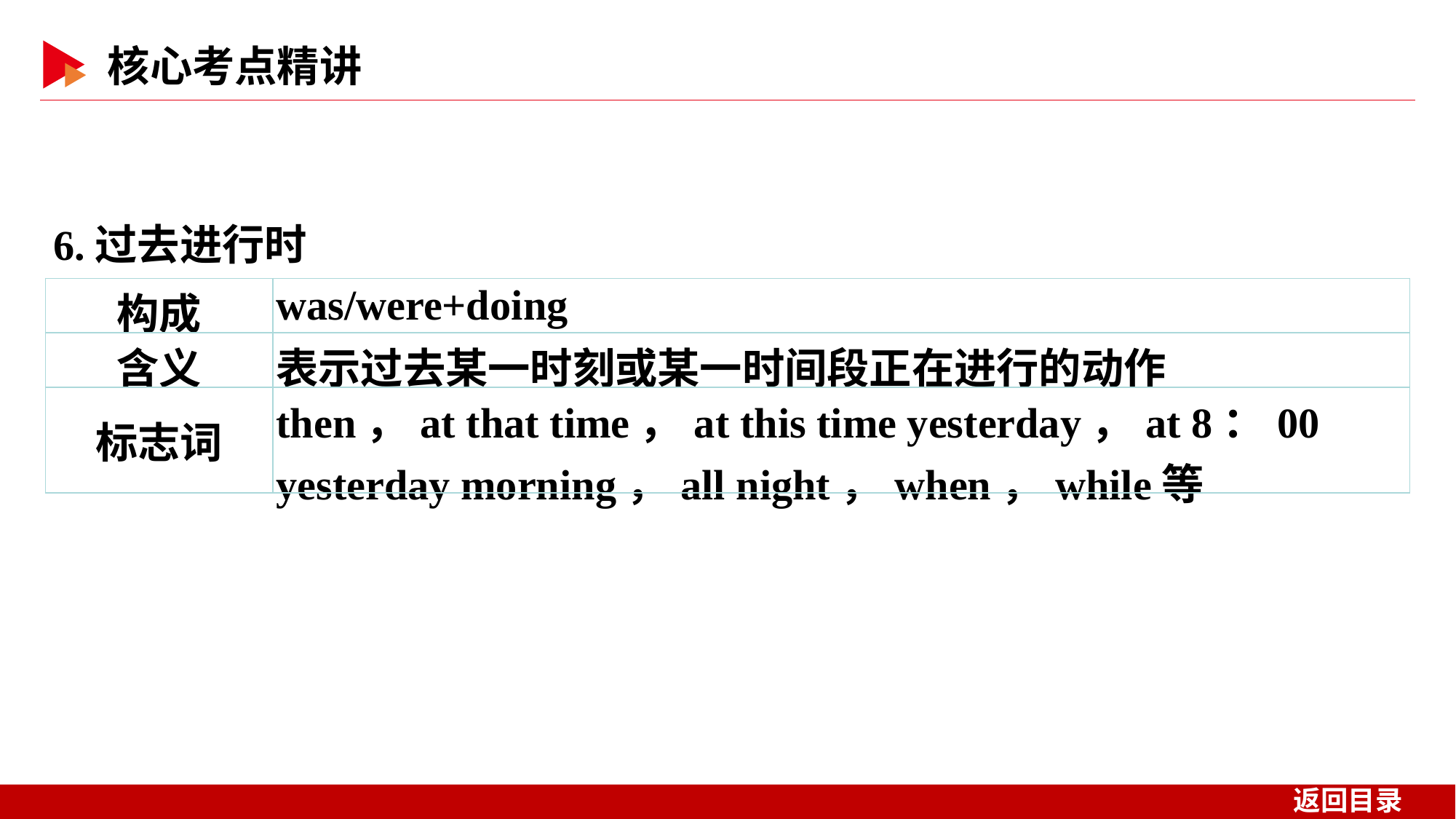

6.过去进行时
| 构成 | was/were+doing |
| --- | --- |
| 含义 | 表示过去某一时刻或某一时间段正在进行的动作 |
| 标志词 | then，at that time，at this time yesterday，at 8：00 yesterday morning，all night，when，while等 |